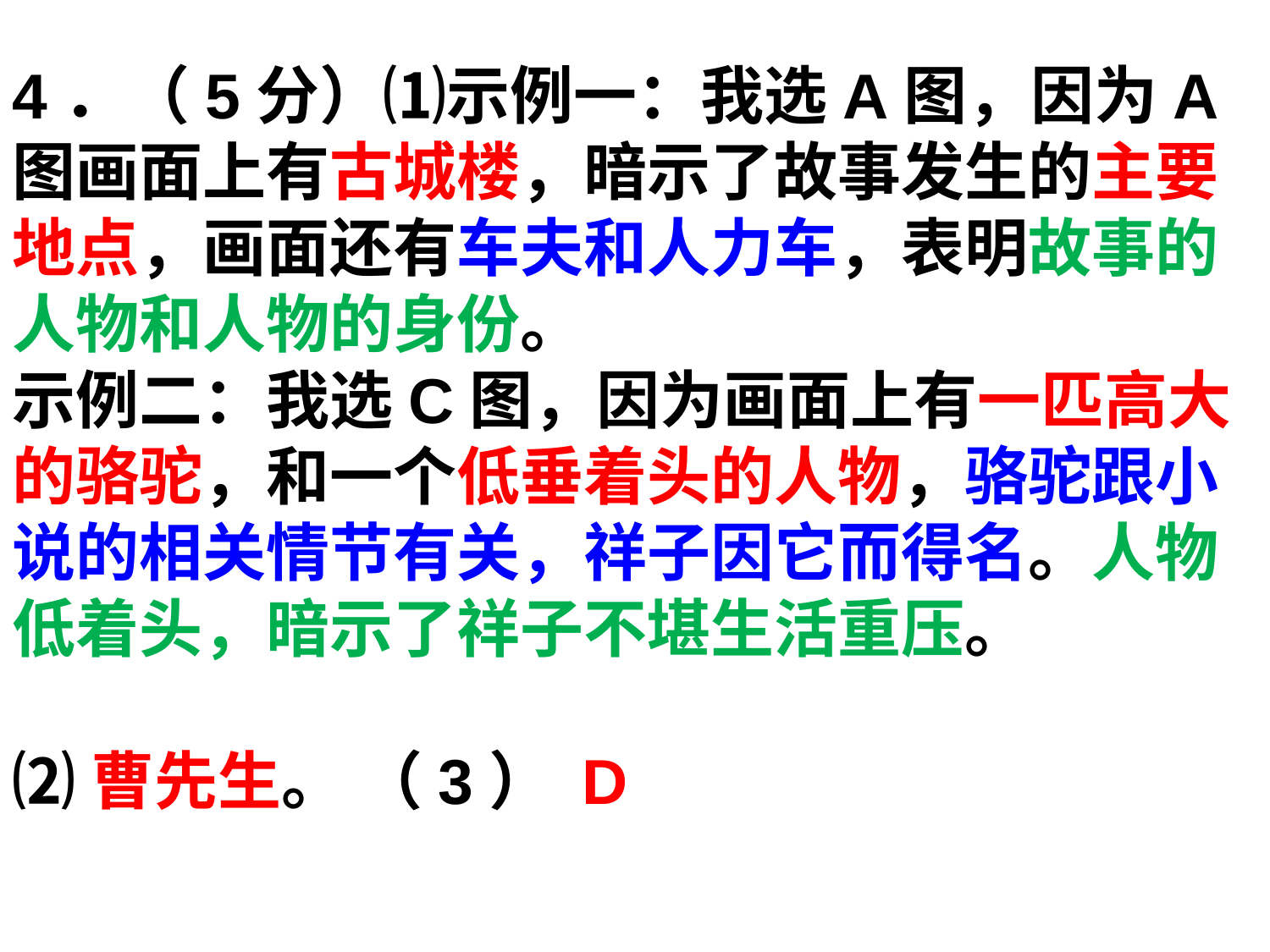

4．（5分）⑴示例一：我选A图，因为A图画面上有古城楼，暗示了故事发生的主要地点，画面还有车夫和人力车，表明故事的人物和人物的身份。
示例二：我选C图，因为画面上有一匹高大的骆驼，和一个低垂着头的人物，骆驼跟小说的相关情节有关，祥子因它而得名。人物低着头，暗示了祥子不堪生活重压。

⑵曹先生。 （3） D